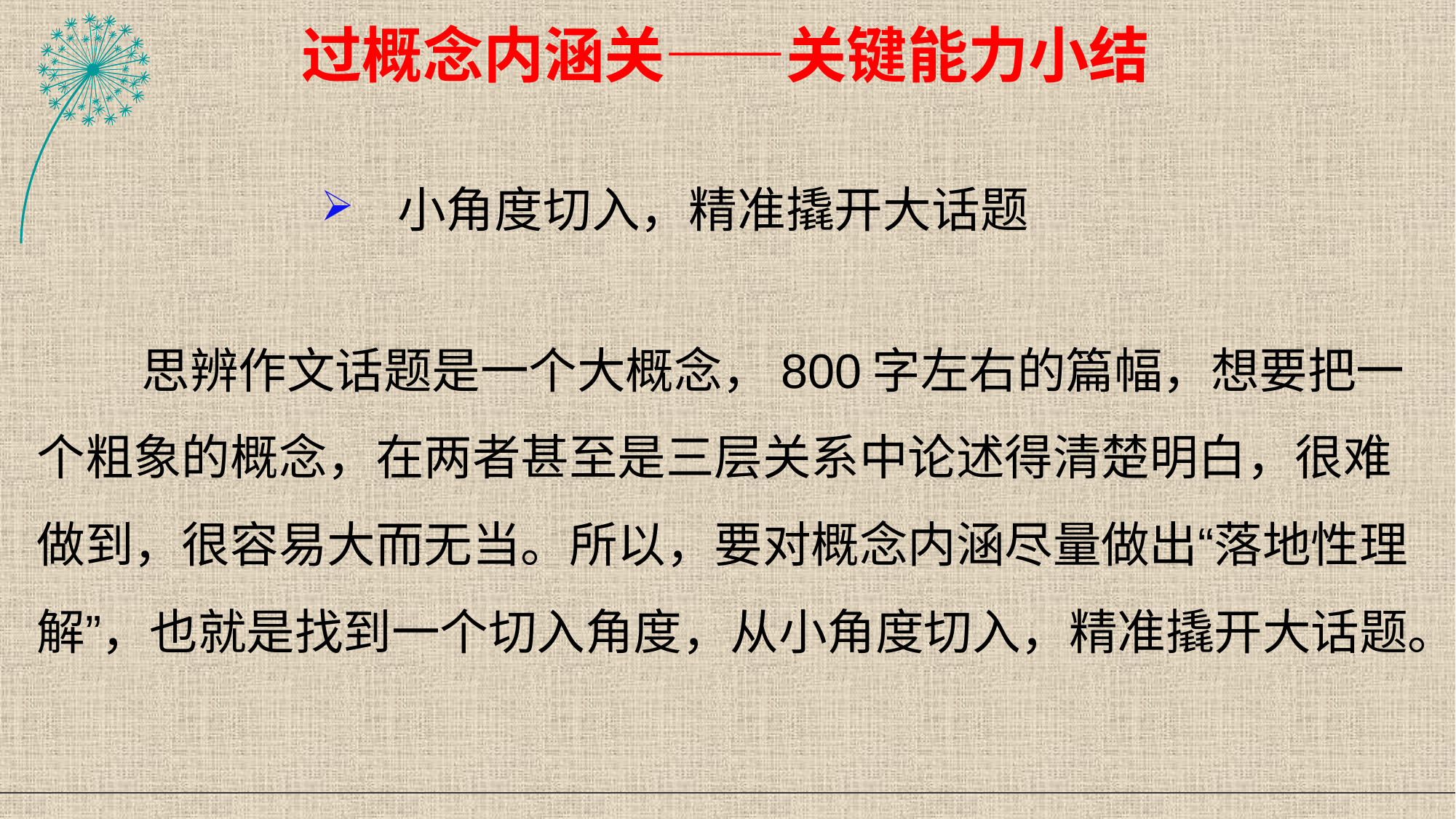

过概念内涵关——关键能力小结
小角度切入，精准撬开大话题

# 思辨作文话题是一个大概念，800字左右的篇幅，想要把一个粗象的概念，在两者甚至是三层关系中论述得清楚明白，很难做到，很容易大而无当。所以，要对概念内涵尽量做出“落地性理解”，也就是找到一个切入角度，从小角度切入，精准撬开大话题。

77